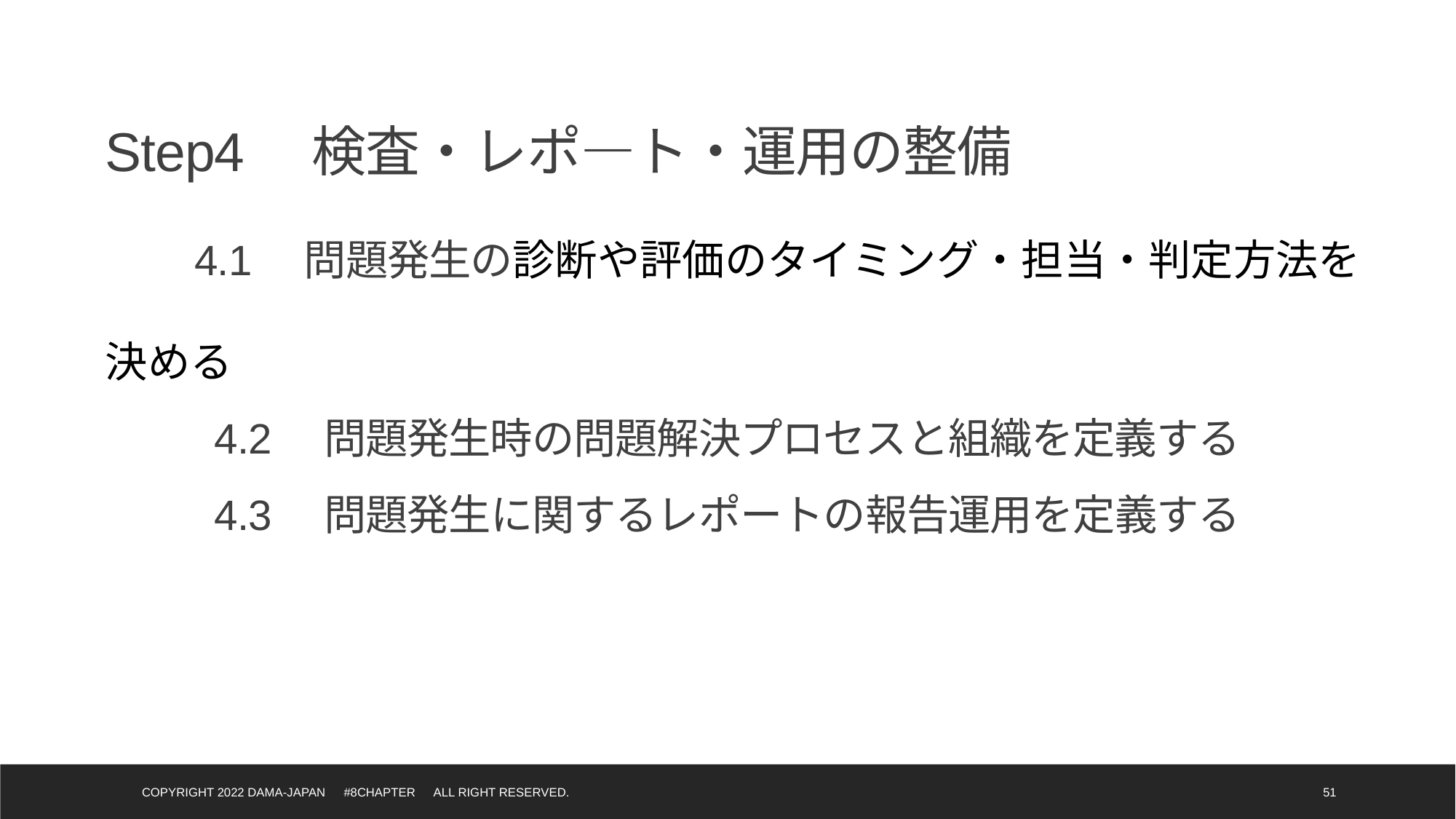

Step4　検査・レポ―ト・運用の整備
        4.1　問題発生の診断や評価のタイミング・担当・判定方法を決める
	4.2　問題発生時の問題解決プロセスと組織を定義する
	4.3　問題発生に関するレポートの報告運用を定義する

Copyright 2022 DAMA-JAPAN　#8chapter　All right reserved.
51